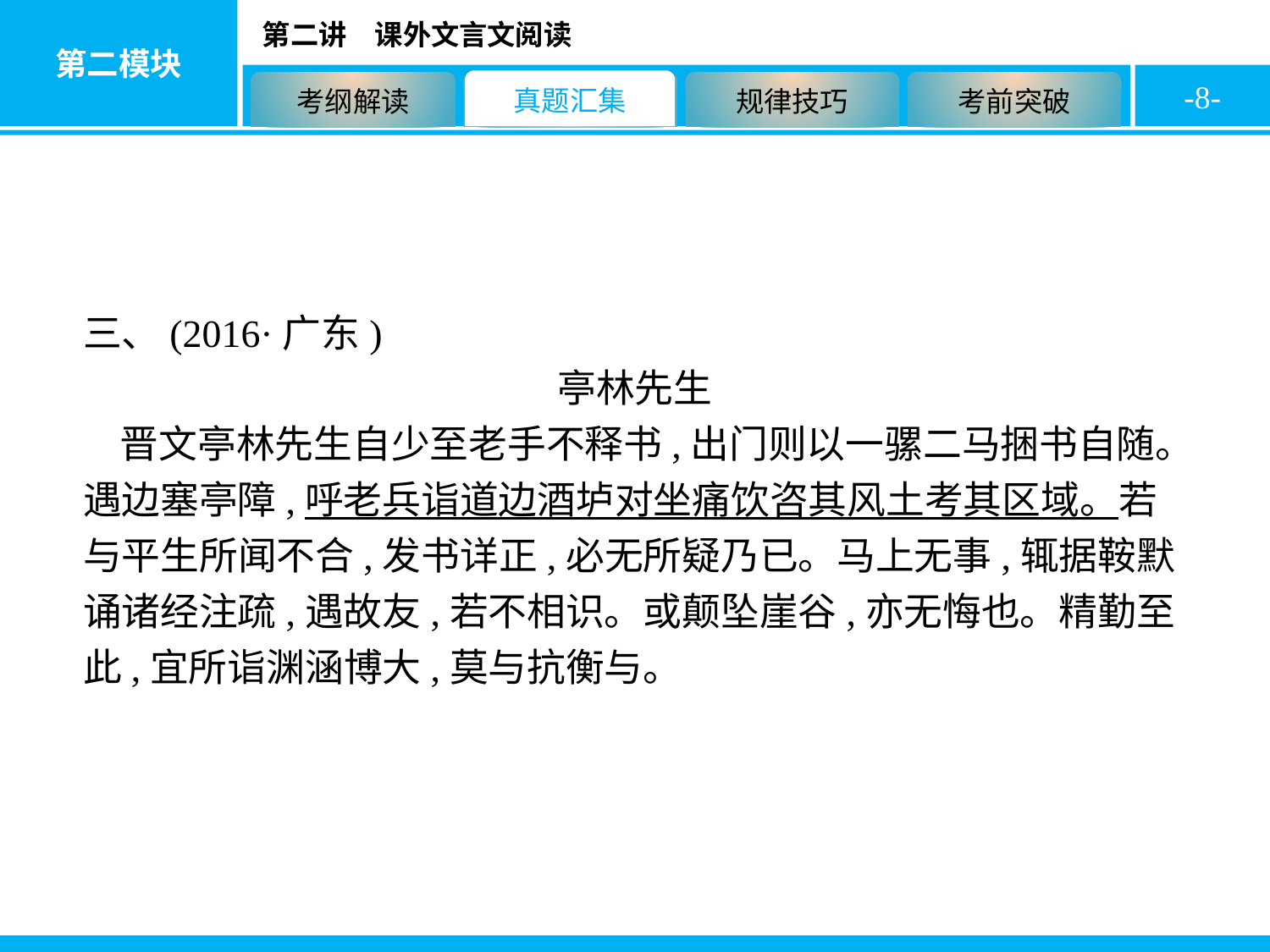

-8-
三、(2016·广东)
亭林先生
晋文亭林先生自少至老手不释书,出门则以一骡二马捆书自随。遇边塞亭障,呼老兵诣道边酒垆对坐痛饮咨其风土考其区域。若与平生所闻不合,发书详正,必无所疑乃已。马上无事,辄据鞍默诵诸经注疏,遇故友,若不相识。或颠坠崖谷,亦无悔也。精勤至此,宜所诣渊涵博大,莫与抗衡与。